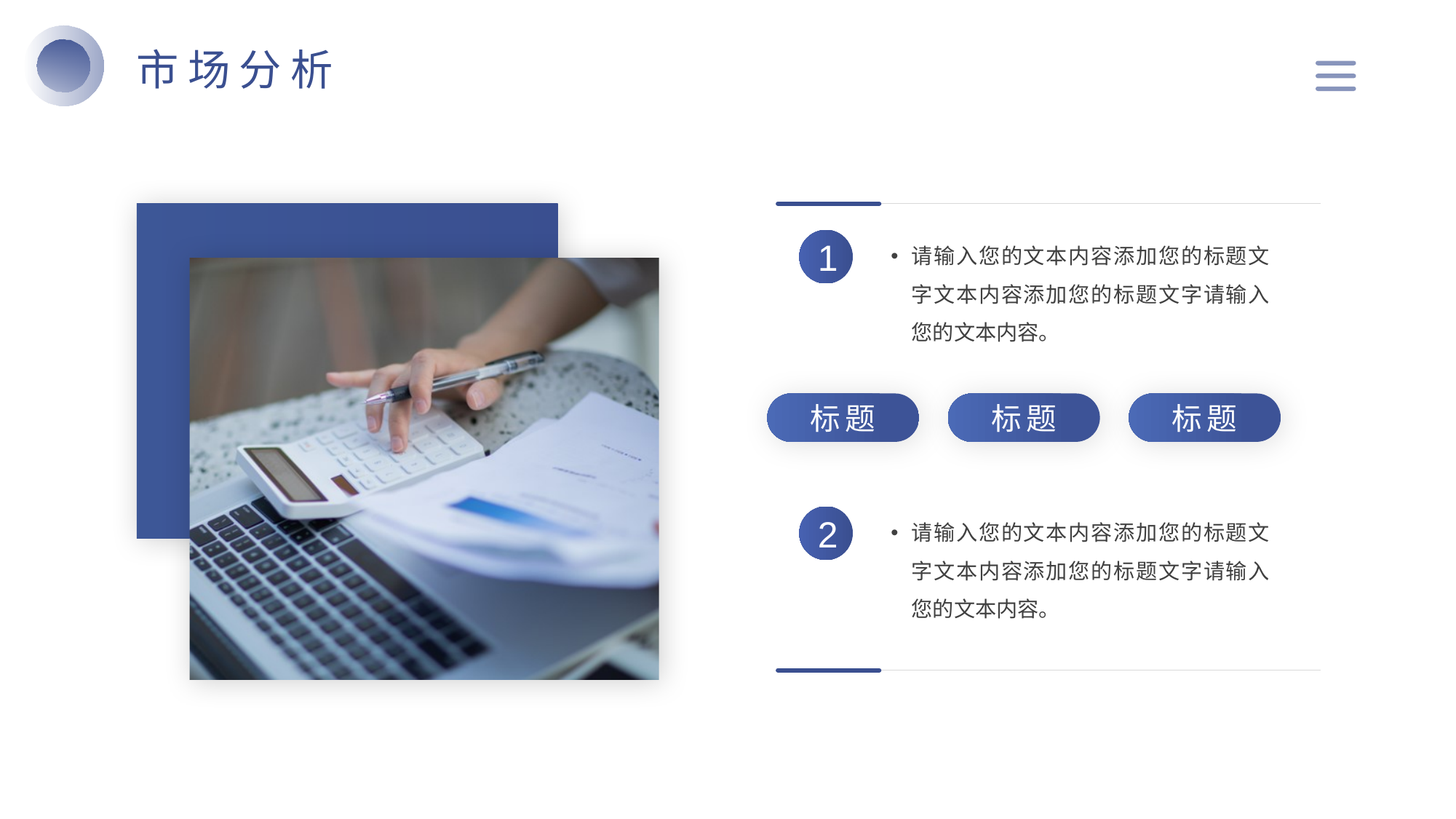

市场分析

请输入您的文本内容添加您的标题文字文本内容添加您的标题文字请输入您的文本内容。
1

标题
标题
标题
请输入您的文本内容添加您的标题文字文本内容添加您的标题文字请输入您的文本内容。
2